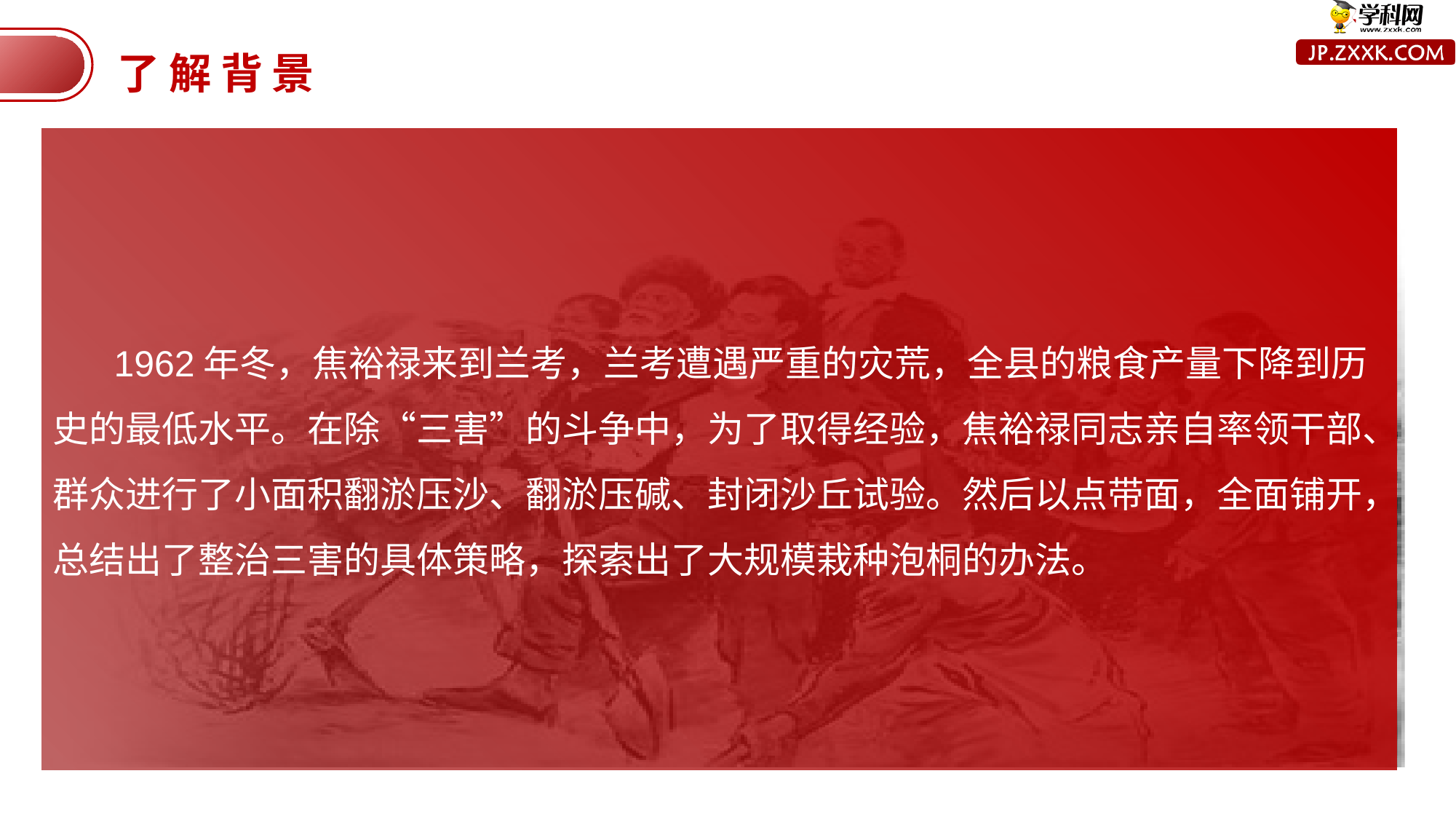

了解背景

      1962年冬，焦裕禄来到兰考，兰考遭遇严重的灾荒，全县的粮食产量下降到历史的最低水平。在除“三害”的斗争中，为了取得经验，焦裕禄同志亲自率领干部、群众进行了小面积翻淤压沙、翻淤压碱、封闭沙丘试验。然后以点带面，全面铺开，总结出了整治三害的具体策略，探索出了大规模栽种泡桐的办法。